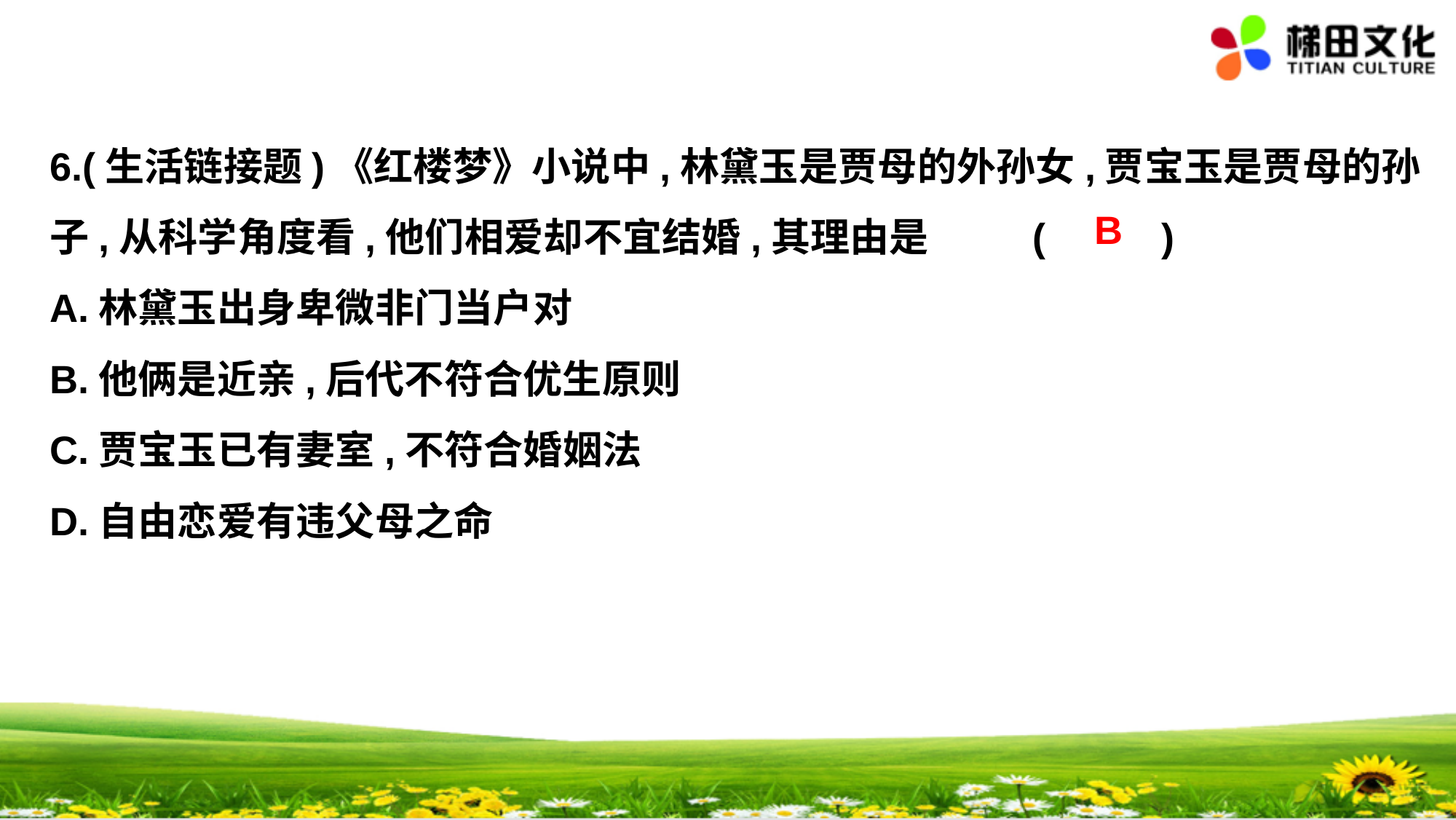

6.(生活链接题)《红楼梦》小说中,林黛玉是贾母的外孙女,贾宝玉是贾母的孙
子,从科学角度看,他们相爱却不宜结婚,其理由是	(　  　)
A.林黛玉出身卑微非门当户对
B.他俩是近亲,后代不符合优生原则
C.贾宝玉已有妻室,不符合婚姻法
D.自由恋爱有违父母之命
B